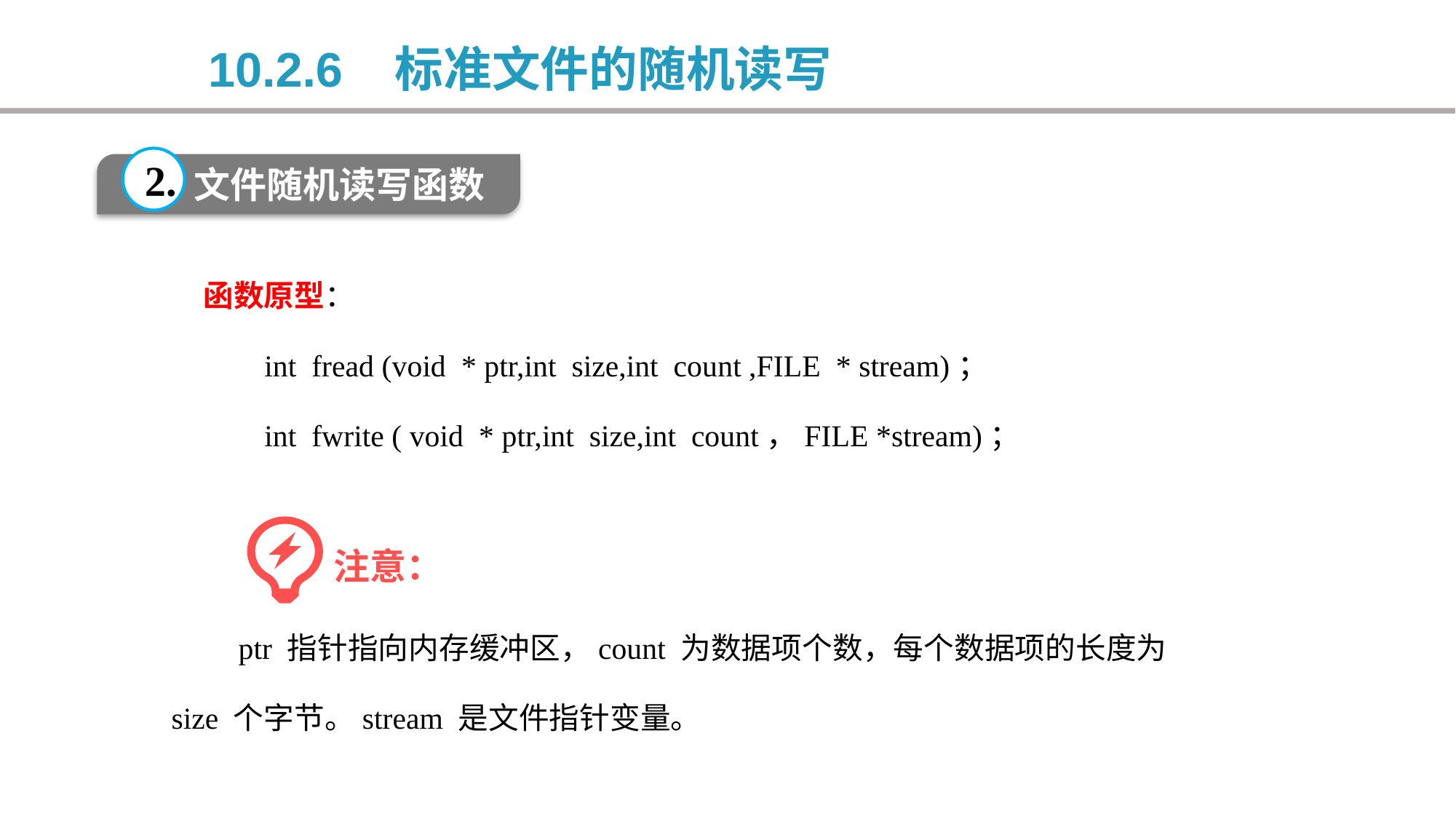

10.2.6   标准文件的随机读写

2.

文件随机读写函数
函数原型：
        int  fread (void  * ptr,int  size,int  count ,FILE  * stream)；
        int  fwrite ( void  * ptr,int  size,int  count，FILE *stream)；

     注意：
        ptr 指针指向内存缓冲区，count 为数据项个数，每个数据项的长度为
size 个字节。stream 是文件指针变量。